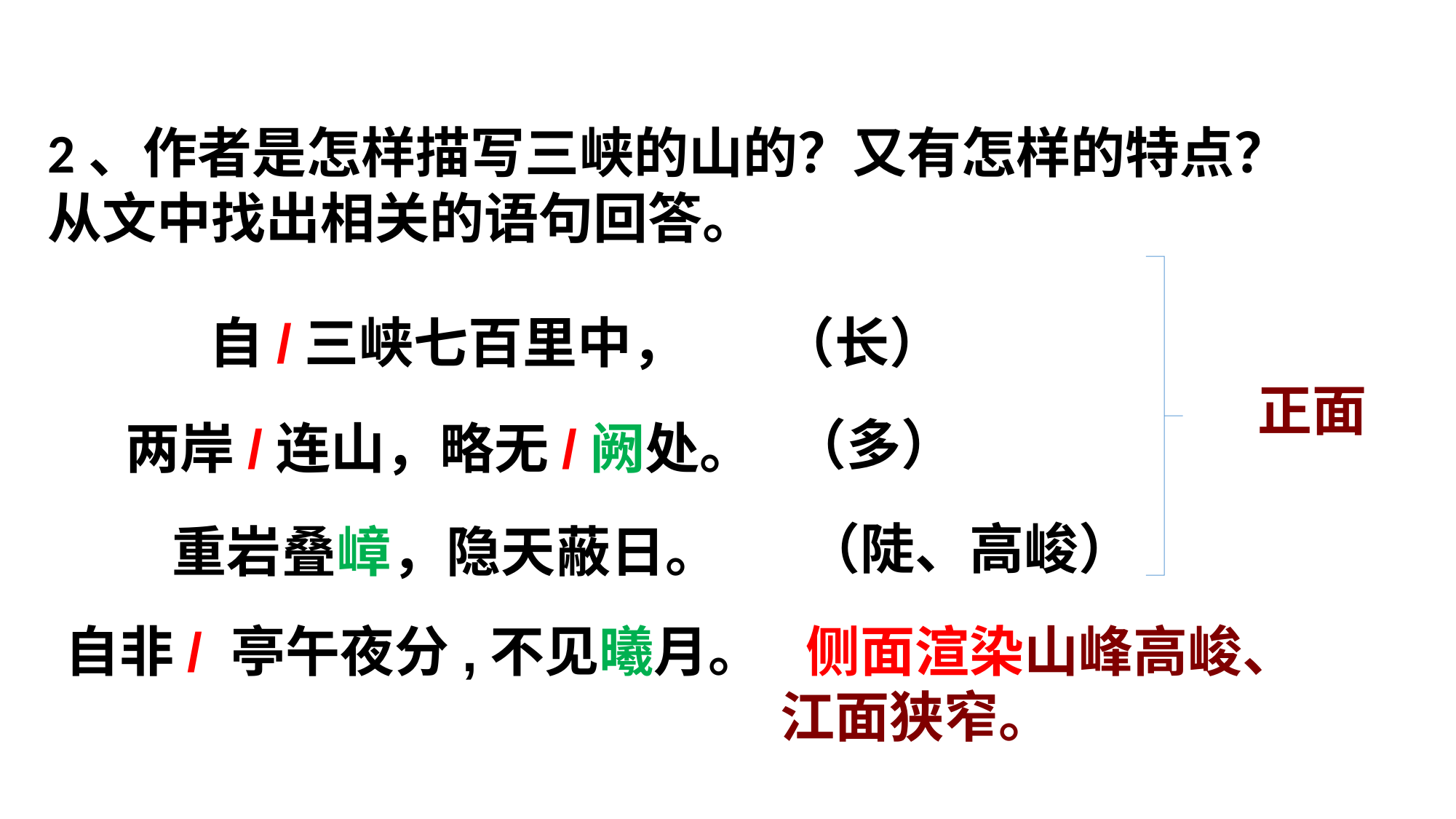

2、作者是怎样描写三峡的山的？又有怎样的特点？
从文中找出相关的语句回答。

 自/三峡七百里中，
 （长）
 正面
两岸/连山，略无/阙处。
 （多）
重岩叠嶂，隐天蔽日。
 （陡、高峻）
自非/ 亭午夜分,不见曦月。
 侧面渲染山峰高峻、
江面狭窄。